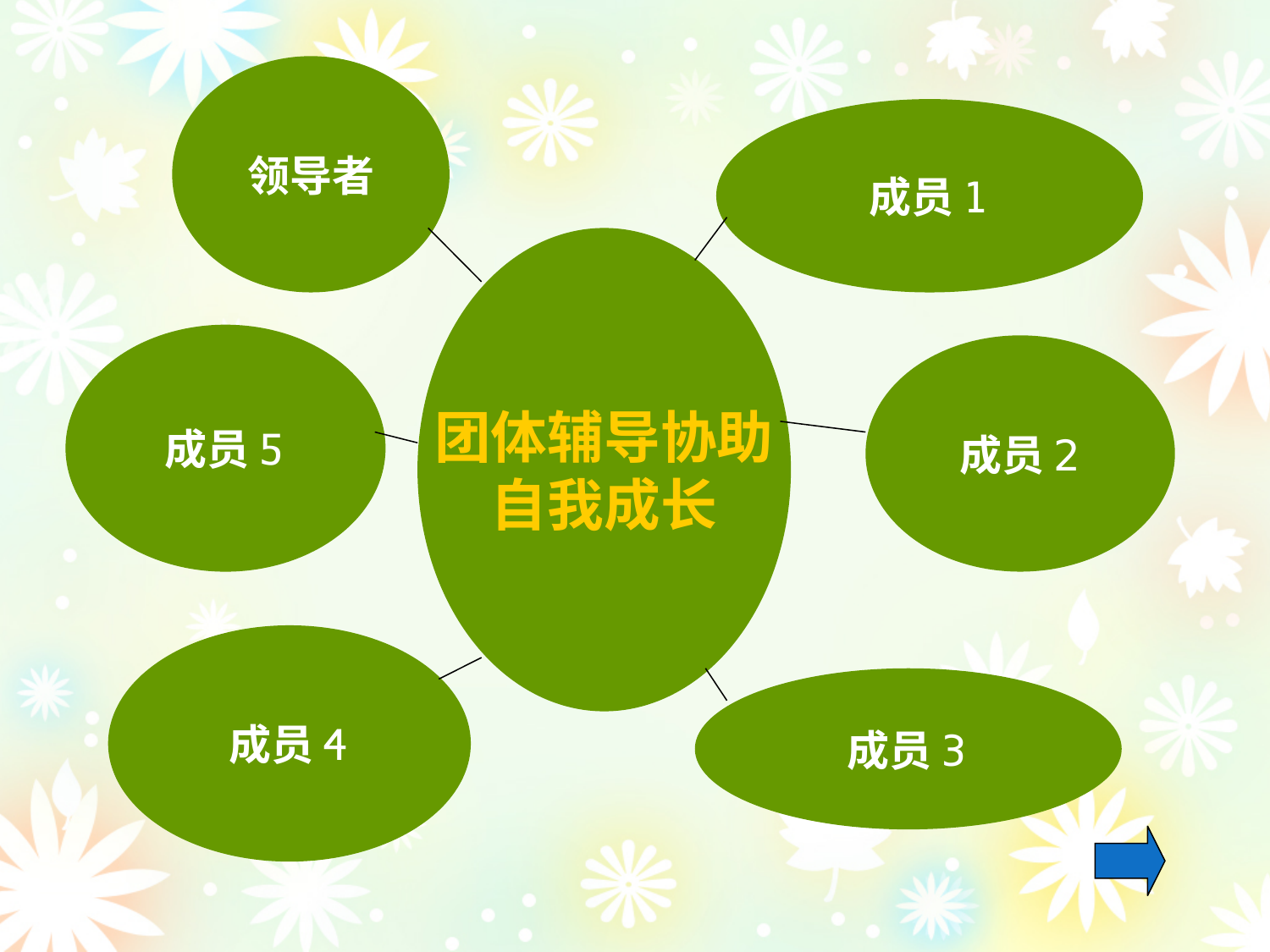

领导者
成员1

团体辅导协助
自我成长

成员5
成员2

成员4

成员3